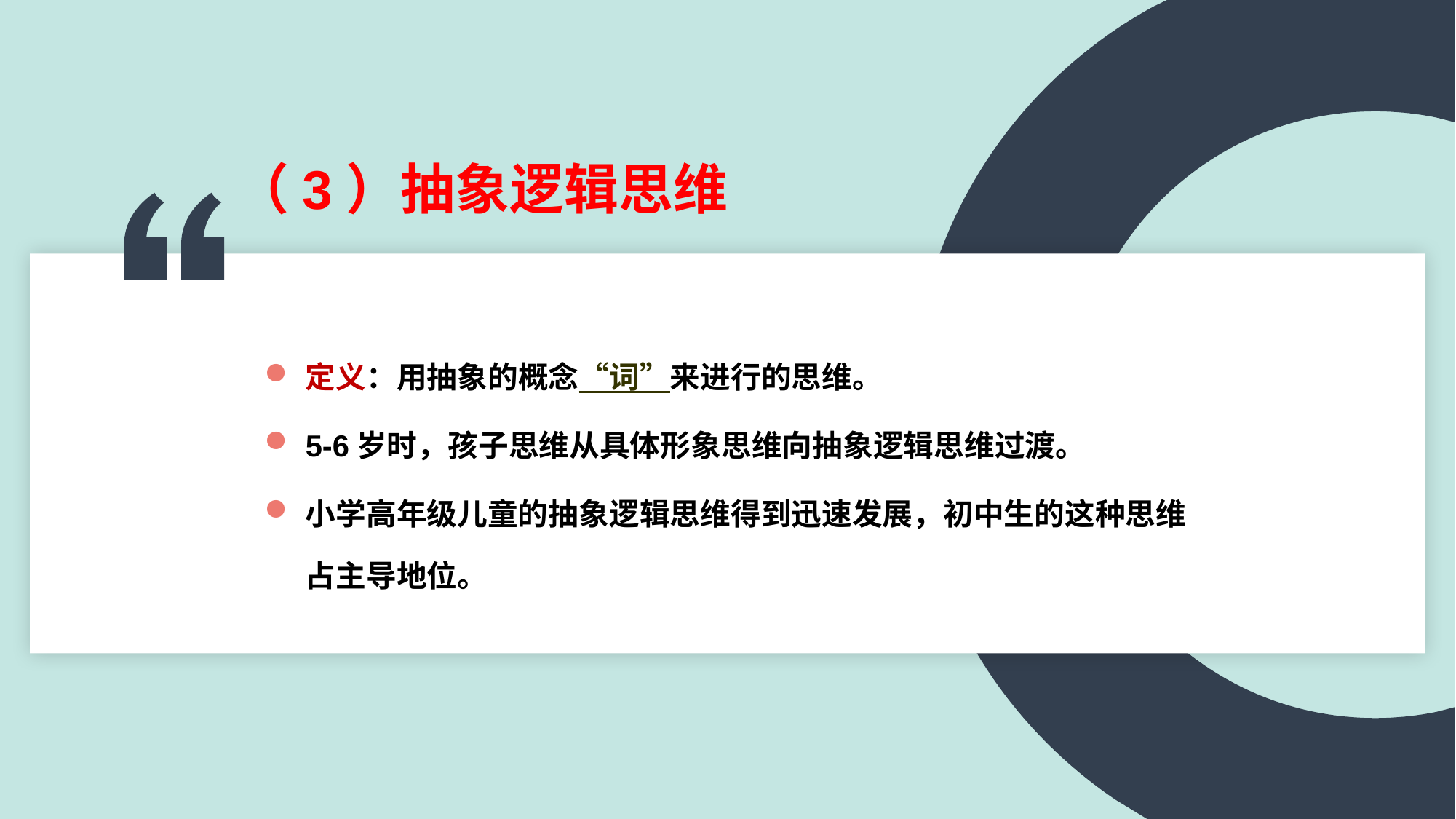

（3）抽象逻辑思维

定义：用抽象的概念“词”来进行的思维。
5-6岁时，孩子思维从具体形象思维向抽象逻辑思维过渡。
小学高年级儿童的抽象逻辑思维得到迅速发展，初中生的这种思维占主导地位。